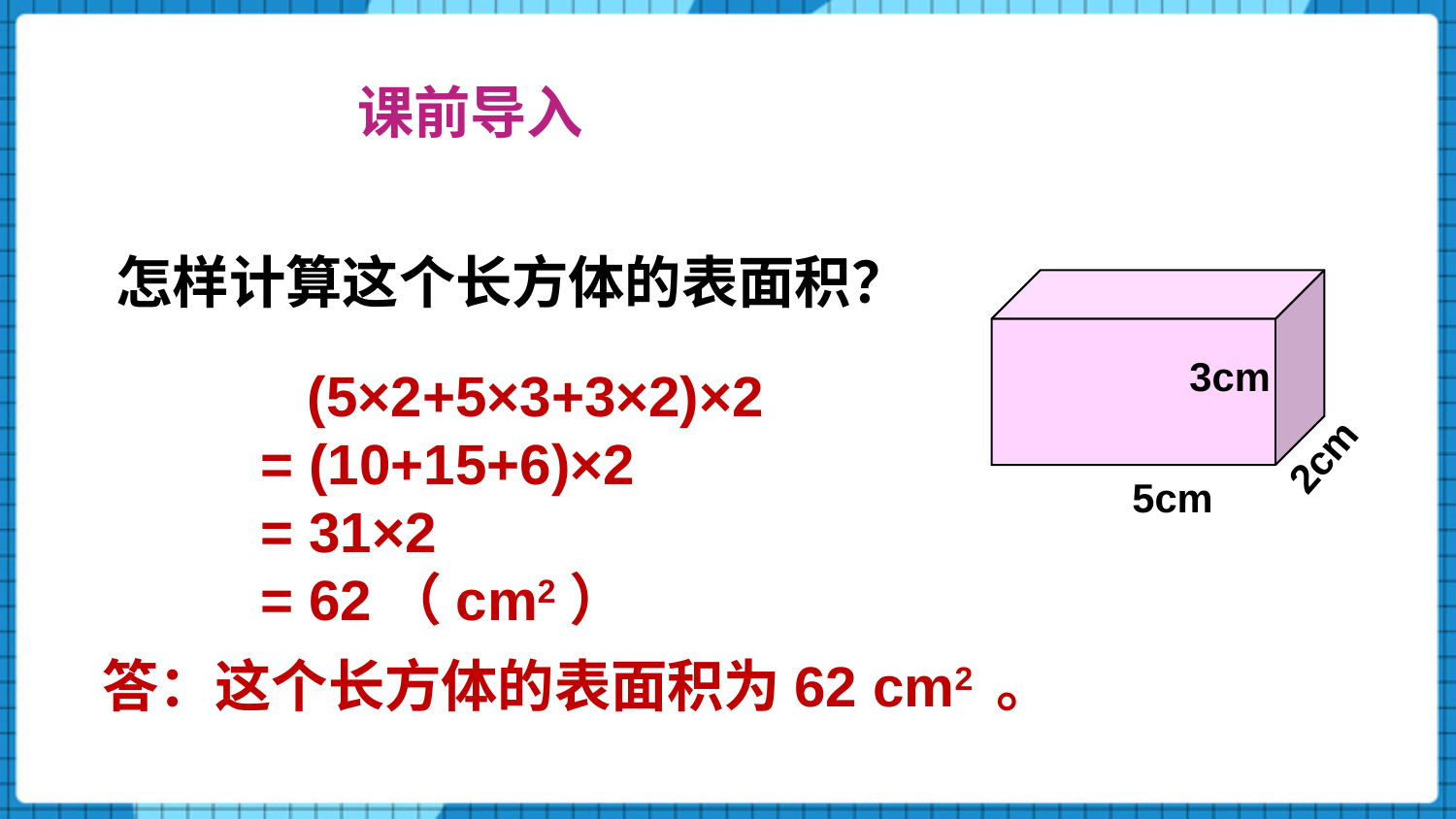

课前导入
怎样计算这个长方体的表面积？

3cm
   (5×2+5×3+3×2)×2
= (10+15+6)×2
= 31×2
= 62（cm2）
2cm
5cm
答：这个长方体的表面积为62 cm2 。